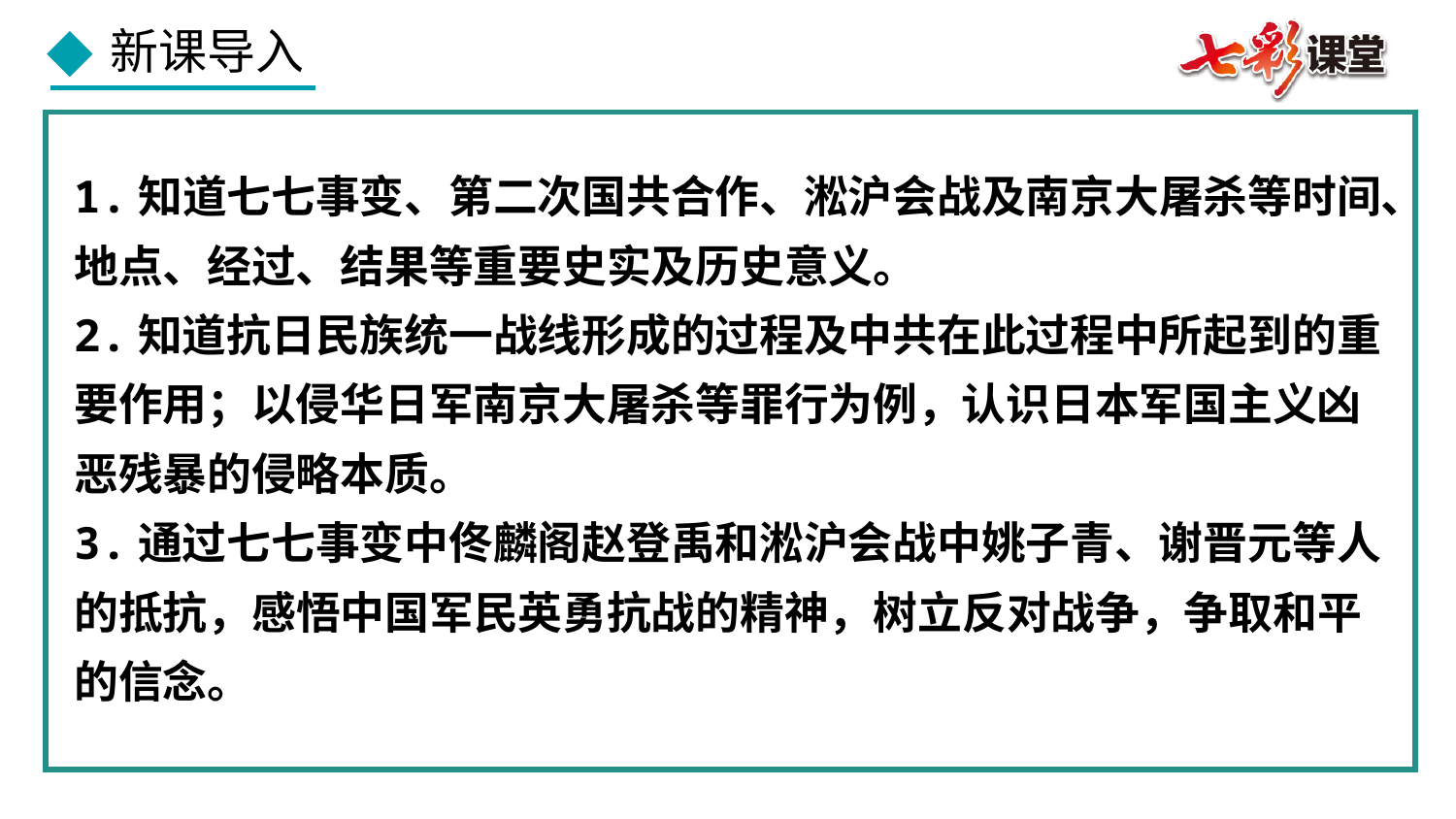

1.知道七七事变、第二次国共合作、淞沪会战及南京大屠杀等时间、地点、经过、结果等重要史实及历史意义。
2.知道抗日民族统一战线形成的过程及中共在此过程中所起到的重要作用；以侵华日军南京大屠杀等罪行为例，认识日本军国主义凶恶残暴的侵略本质。
3.通过七七事变中佟麟阁赵登禹和淞沪会战中姚子青、谢晋元等人的抵抗，感悟中国军民英勇抗战的精神，树立反对战争，争取和平的信念。